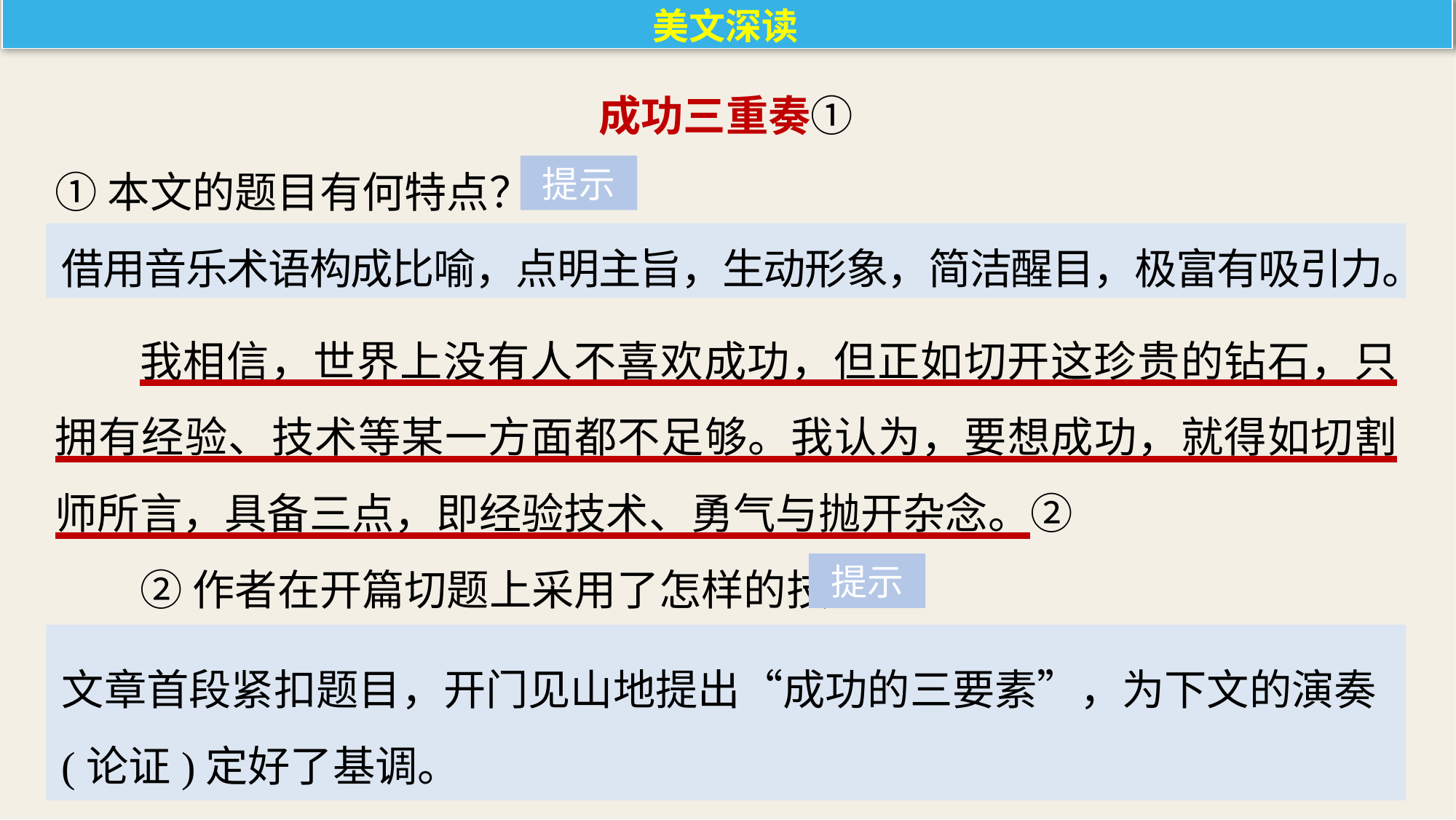

美文深读
成功三重奏①
①本文的题目有何特点？
提示
借用音乐术语构成比喻，点明主旨，生动形象，简洁醒目，极富有吸引力。

我相信，世界上没有人不喜欢成功，但正如切开这珍贵的钻石，只拥有经验、技术等某一方面都不足够。我认为，要想成功，就得如切割师所言，具备三点，即经验技术、勇气与抛开杂念。②
②作者在开篇切题上采用了怎样的技巧？
提示

文章首段紧扣题目，开门见山地提出“成功的三要素”，为下文的演奏(论证)定好了基调。